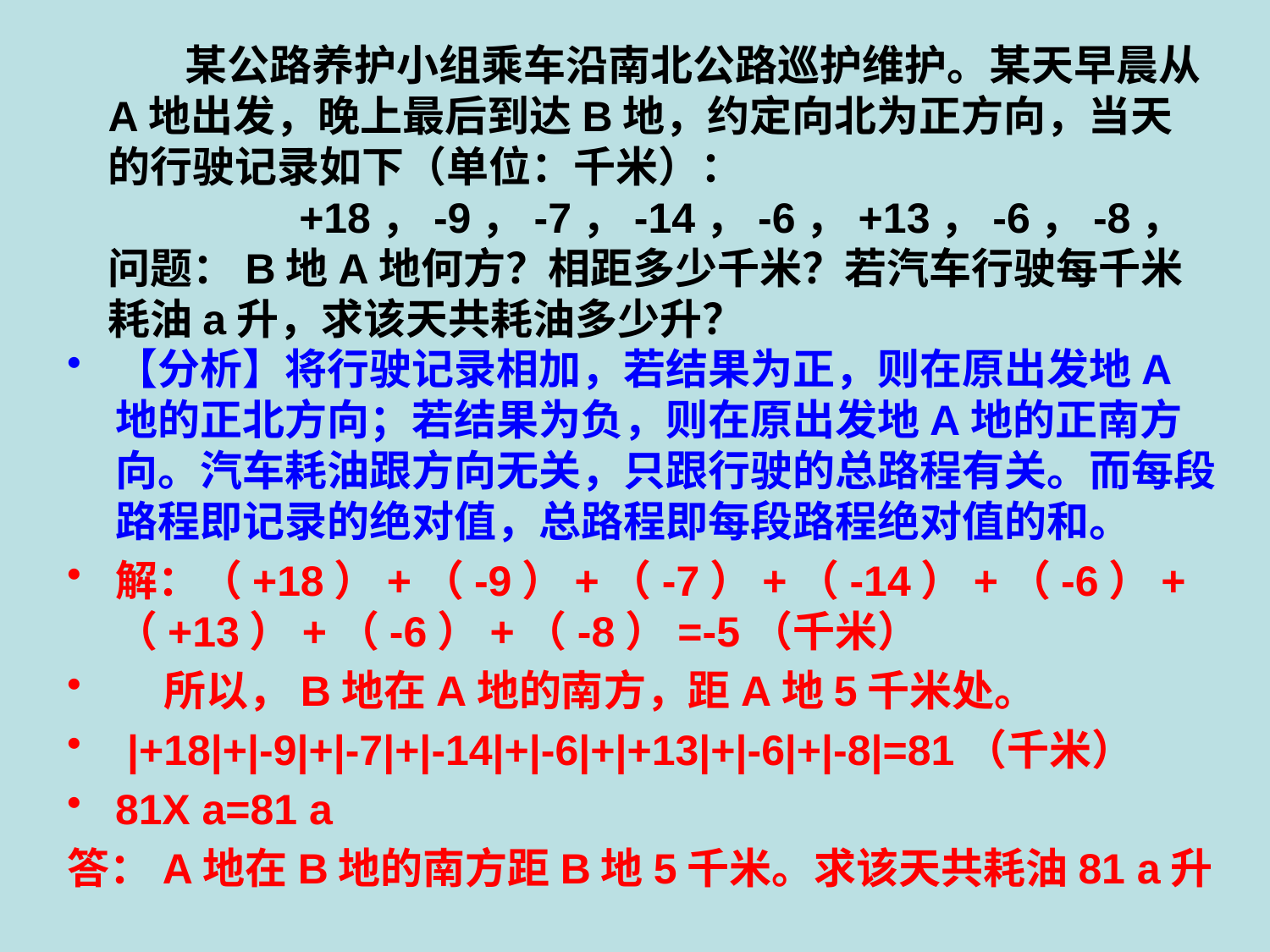

# 某公路养护小组乘车沿南北公路巡护维护。某天早晨从A地出发，晚上最后到达B地，约定向北为正方向，当天的行驶记录如下（单位：千米）： +18，-9，-7，-14，-6，+13，-6，-8， 问题：B地A地何方？相距多少千米？若汽车行驶每千米耗油a升，求该天共耗油多少升？
【分析】将行驶记录相加，若结果为正，则在原出发地A地的正北方向；若结果为负，则在原出发地A地的正南方向。汽车耗油跟方向无关，只跟行驶的总路程有关。而每段路程即记录的绝对值，总路程即每段路程绝对值的和。
解：（+18）+（-9）+（-7）+（-14）+（-6）+（+13）+（-6）+（-8）=-5（千米）
    所以，B地在A地的南方，距A地5千米处。
 |+18|+|-9|+|-7|+|-14|+|-6|+|+13|+|-6|+|-8|=81（千米）
81X a=81 a
答：A地在B地的南方距B地5千米。求该天共耗油81 a升